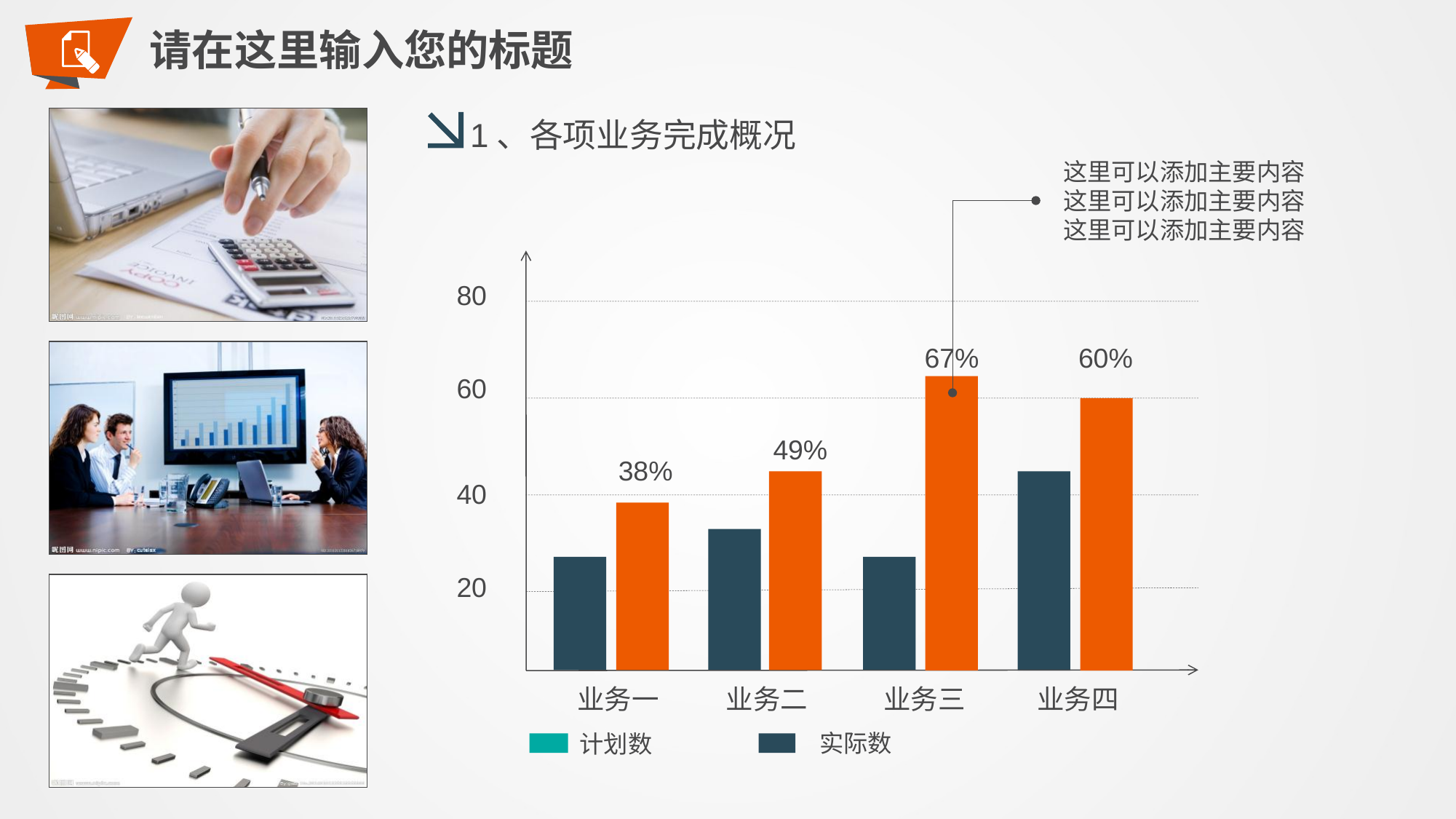

请在这里输入您的标题

1、各项业务完成概况

这里可以添加主要内容这里可以添加主要内容这里可以添加主要内容

80

67%
60%

60

49%
38%
40

20

业务一
业务二
业务三
业务四
实际数
计划数